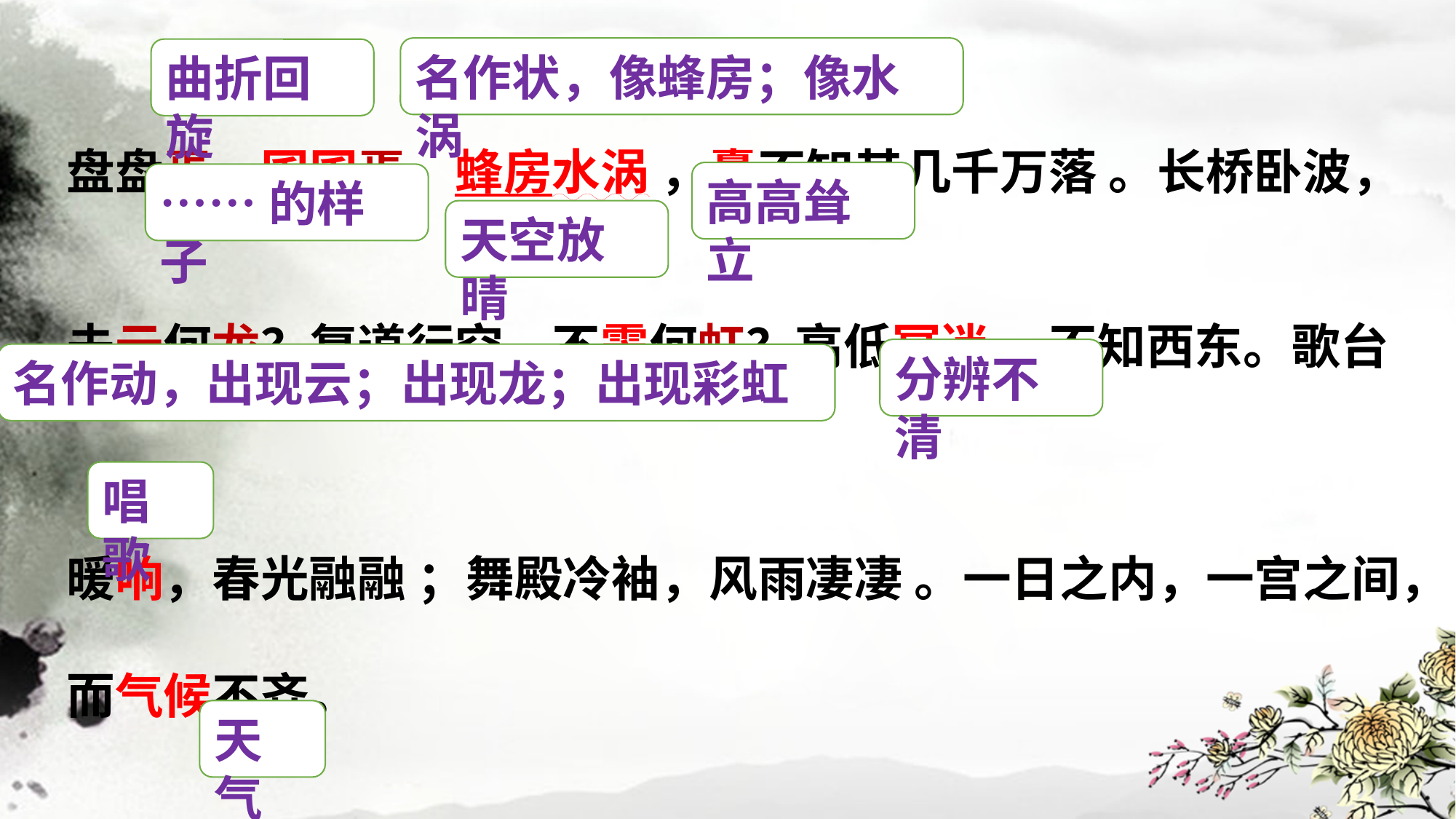

盘盘焉，囷囷焉，蜂房水涡 ，矗不知其几千万落 。长桥卧波，未云何龙？复道行空，不霁何虹？高低冥迷， 不知西东。歌台

暖响，春光融融 ；舞殿冷袖，风雨凄凄 。一日之内，一宫之间，而气候不齐。
名作状，像蜂房；像水涡
曲折回旋
高高耸立
……的样子
天空放晴
分辨不清
名作动，出现云；出现龙；出现彩虹
唱歌
天气